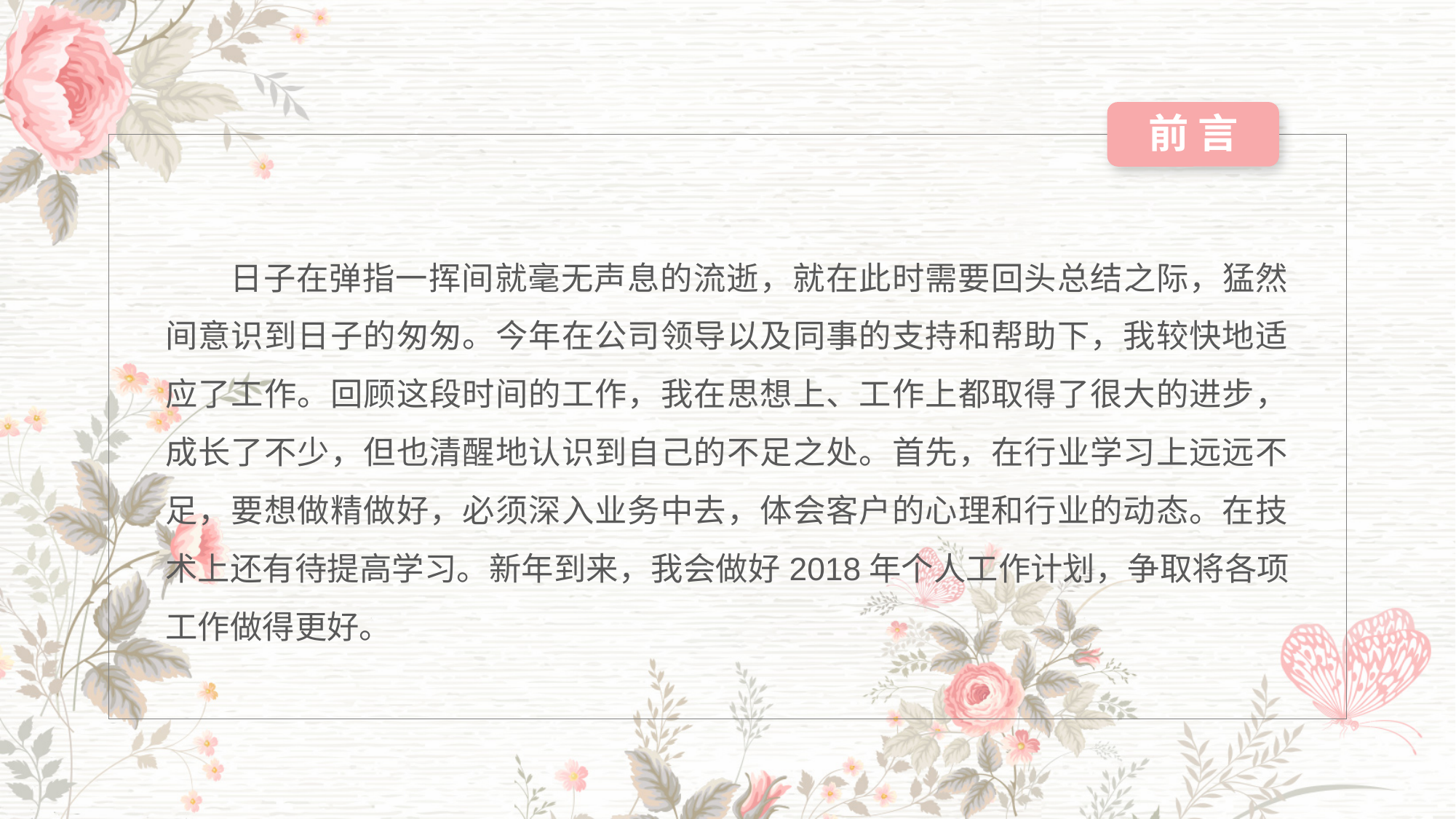

前 言

       日子在弹指一挥间就毫无声息的流逝，就在此时需要回头总结之际，猛然间意识到日子的匆匆。今年在公司领导以及同事的支持和帮助下，我较快地适应了工作。回顾这段时间的工作，我在思想上、工作上都取得了很大的进步，成长了不少，但也清醒地认识到自己的不足之处。首先，在行业学习上远远不足，要想做精做好，必须深入业务中去，体会客户的心理和行业的动态。在技术上还有待提高学习。新年到来，我会做好2018年个人工作计划，争取将各项工作做得更好。